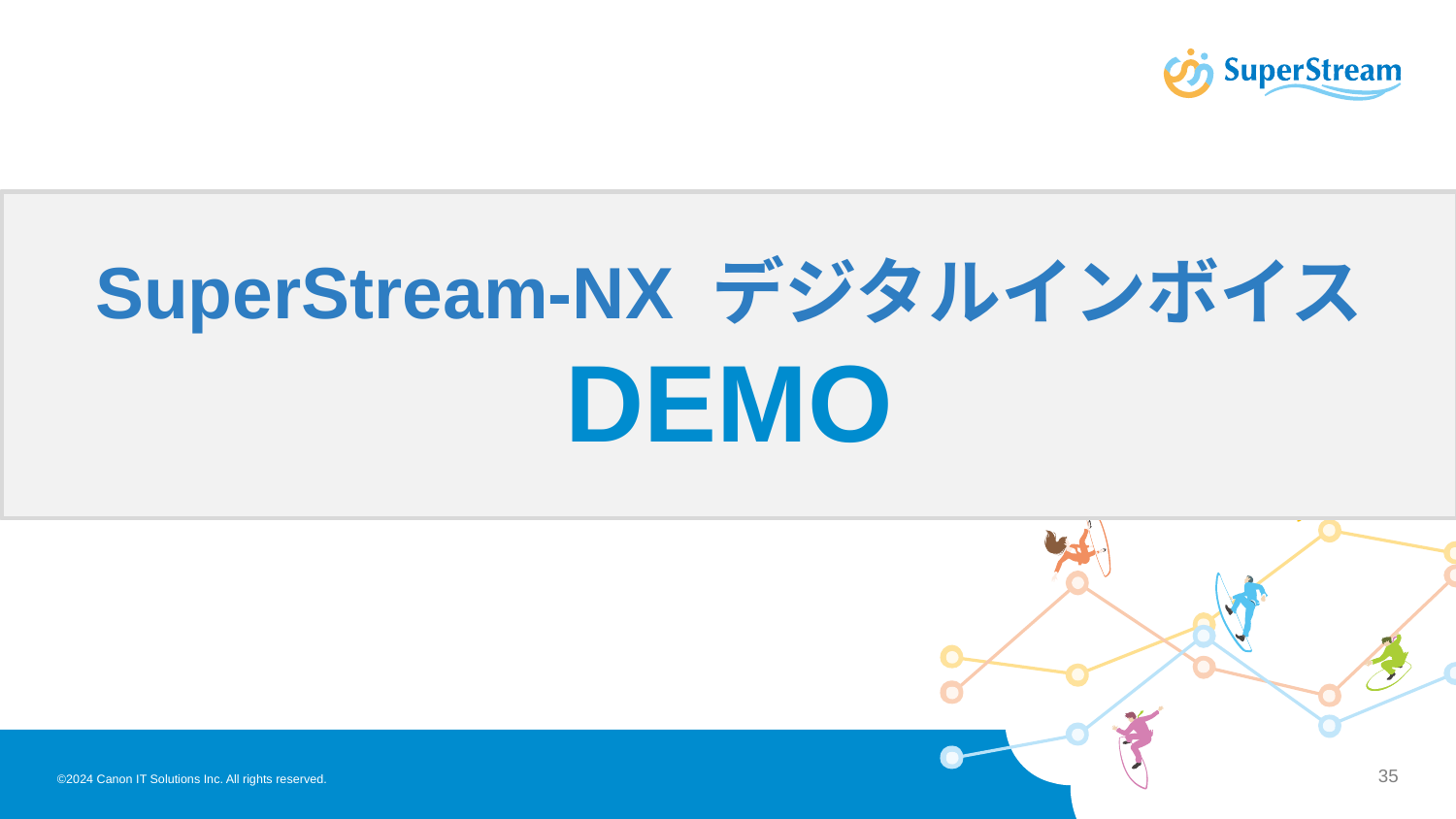

SuperStream-NX デジタルインボイス
DEMO
©2024 Canon IT Solutions Inc. All rights reserved.
35